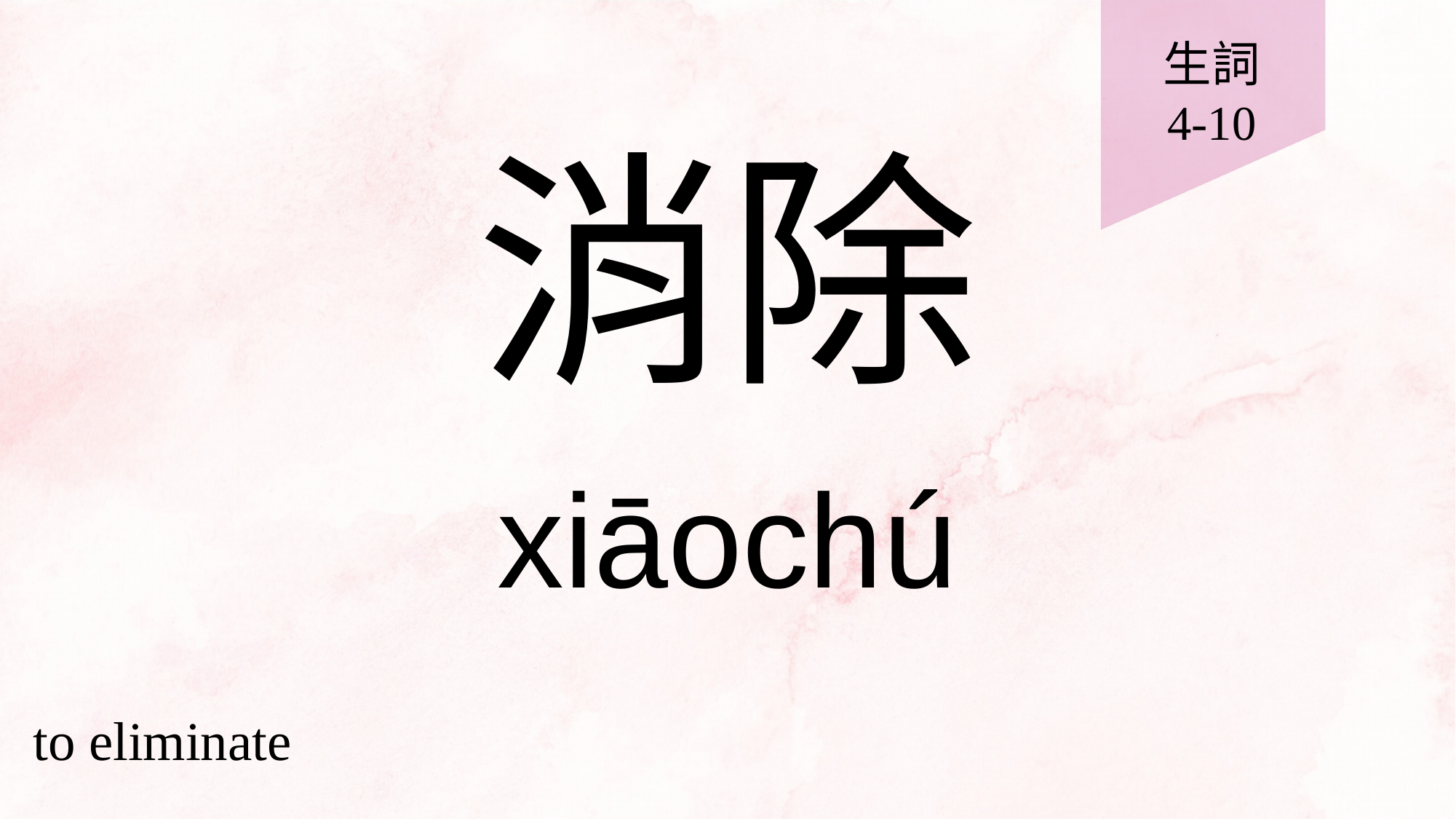

生詞
4-10
# 消除
xiāochú
to eliminate